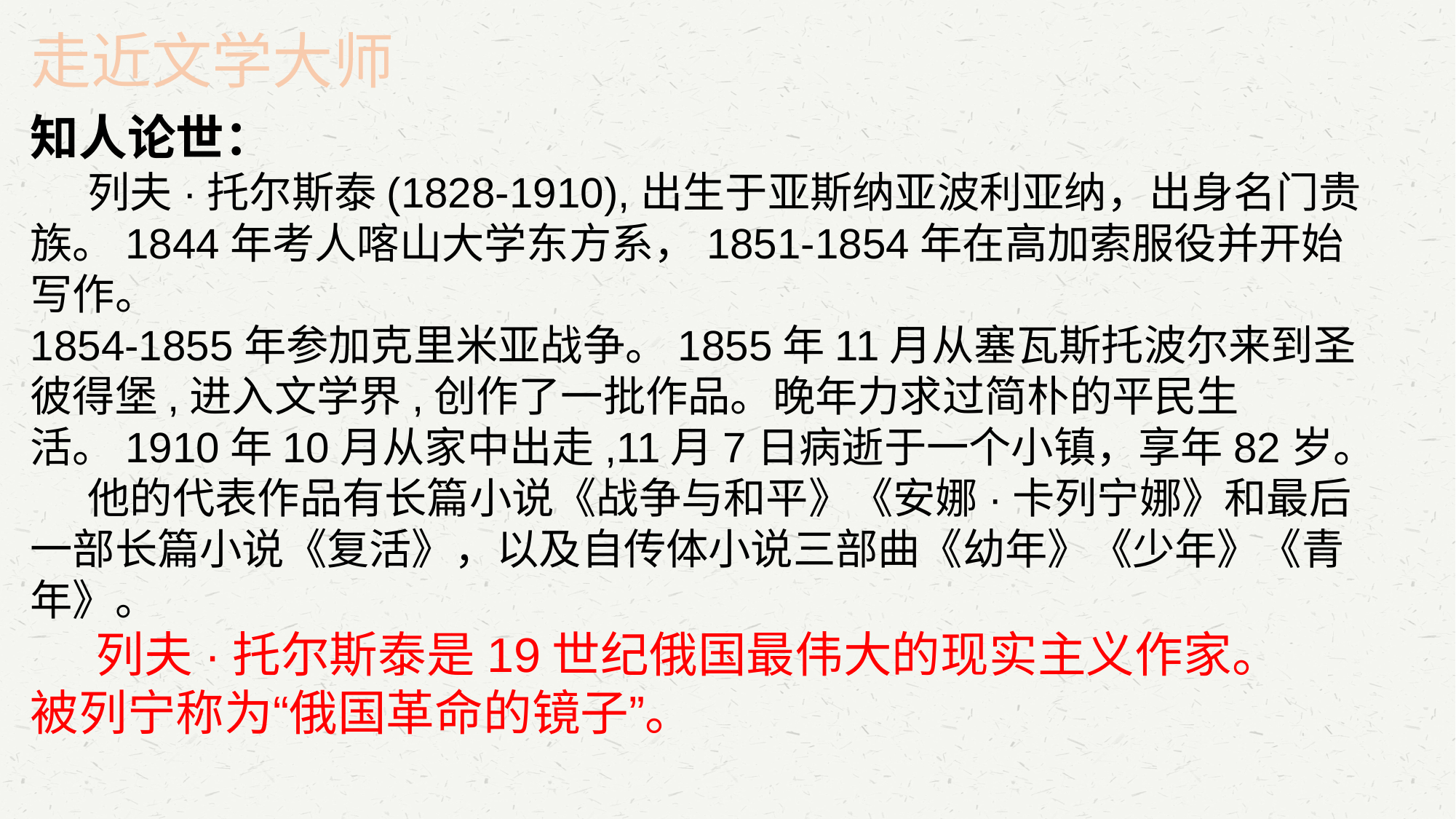

走近文学大师
知人论世：
    列夫·托尔斯泰(1828-1910),出生于亚斯纳亚波利亚纳，出身名门贵族。1844年考人喀山大学东方系，1851-1854年在高加索服役并开始写作。
1854-1855年参加克里米亚战争。1855年11月从塞瓦斯托波尔来到圣彼得堡,进入文学界,创作了一批作品。晚年力求过简朴的平民生活。1910年10月从家中出走,11月7日病逝于一个小镇，享年82岁。
    他的代表作品有长篇小说《战争与和平》《安娜·卡列宁娜》和最后一部长篇小说《复活》，以及自传体小说三部曲《幼年》《少年》《青年》。
    列夫·托尔斯泰是19世纪俄国最伟大的现实主义作家。
被列宁称为“俄国革命的镜子”。